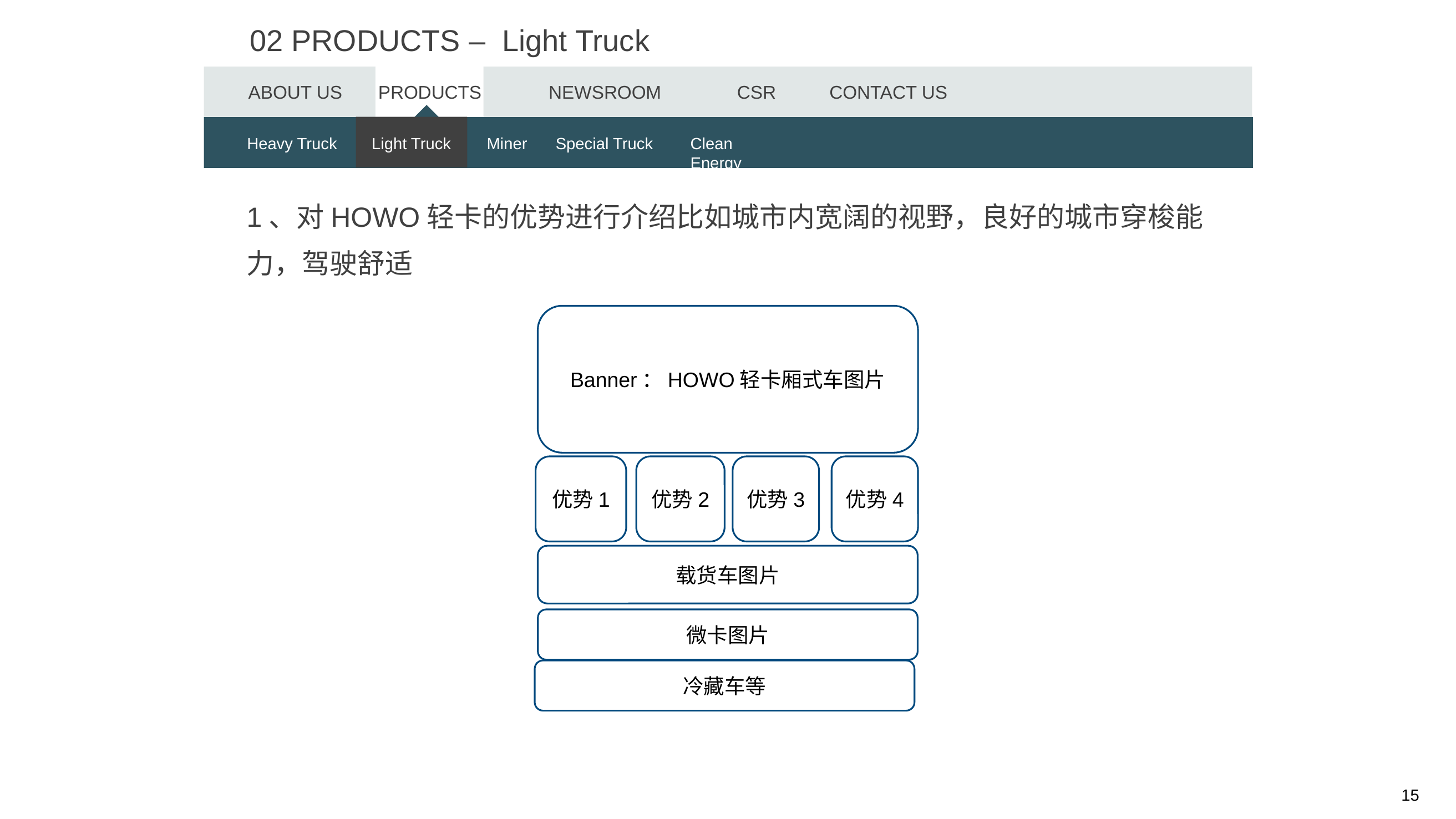

02 PRODUCTS –  Light Truck

ABOUT US
PRODUCTS
NEWSROOM
CSR
CONTACT US

Heavy Trucks
Heavy Truck
Light Trucks
Light Truck
Miner
Miner
Special Truck
Special Trucks
Clean Energy
Clean Energy
1、对HOWO轻卡的优势进行介绍比如城市内宽阔的视野，良好的城市穿梭能力，驾驶舒适
Banner：HOWO轻卡厢式车图片
优势1
优势2
优势3
优势4
载货车图片
微卡图片
冷藏车等